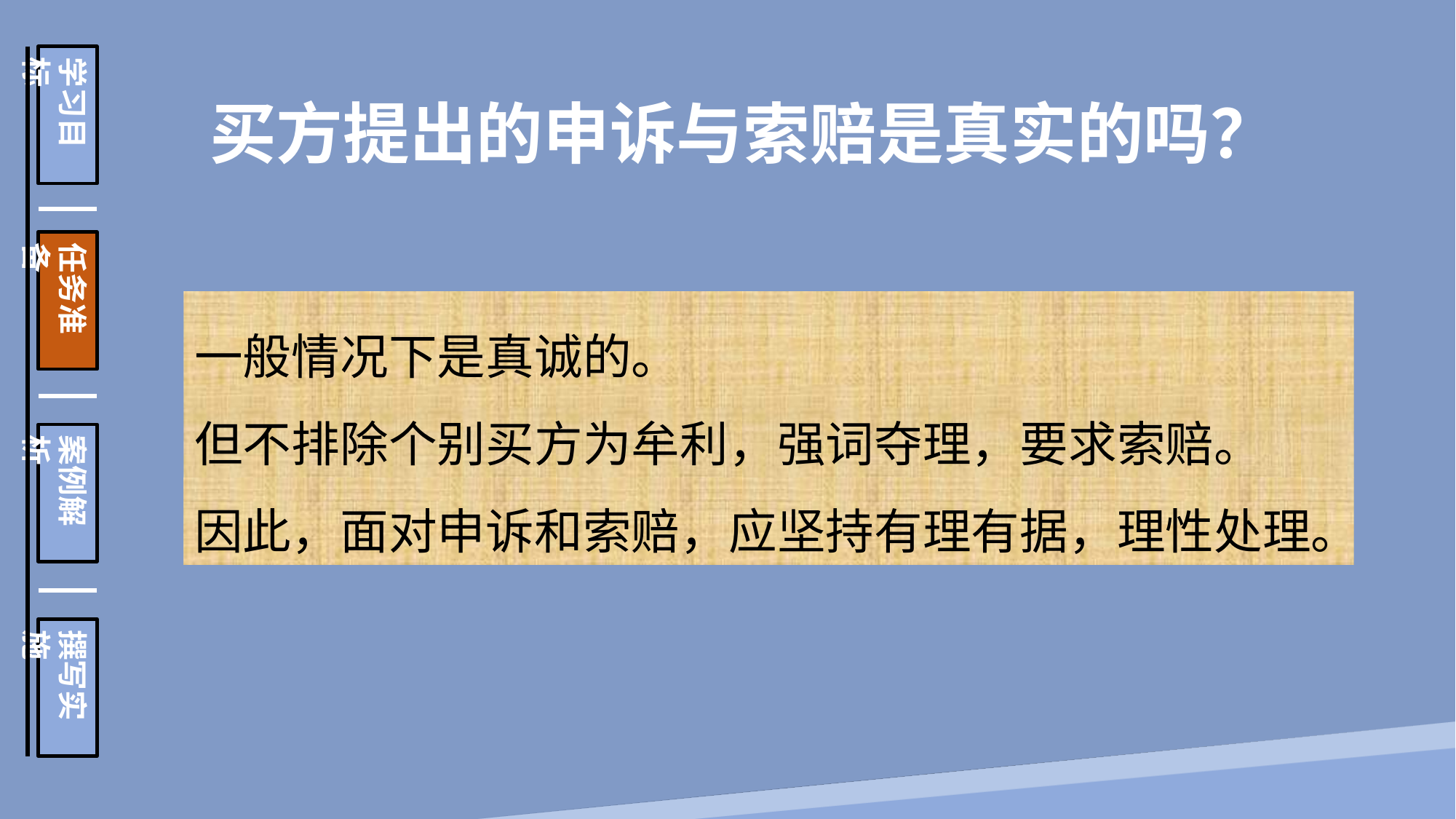

学习目标
任务准备
案例解析
撰写实施
 买方提出的申诉与索赔是真实的吗？

一般情况下是真诚的。
但不排除个别买方为牟利，强词夺理，要求索赔。
因此，面对申诉和索赔，应坚持有理有据，理性处理。